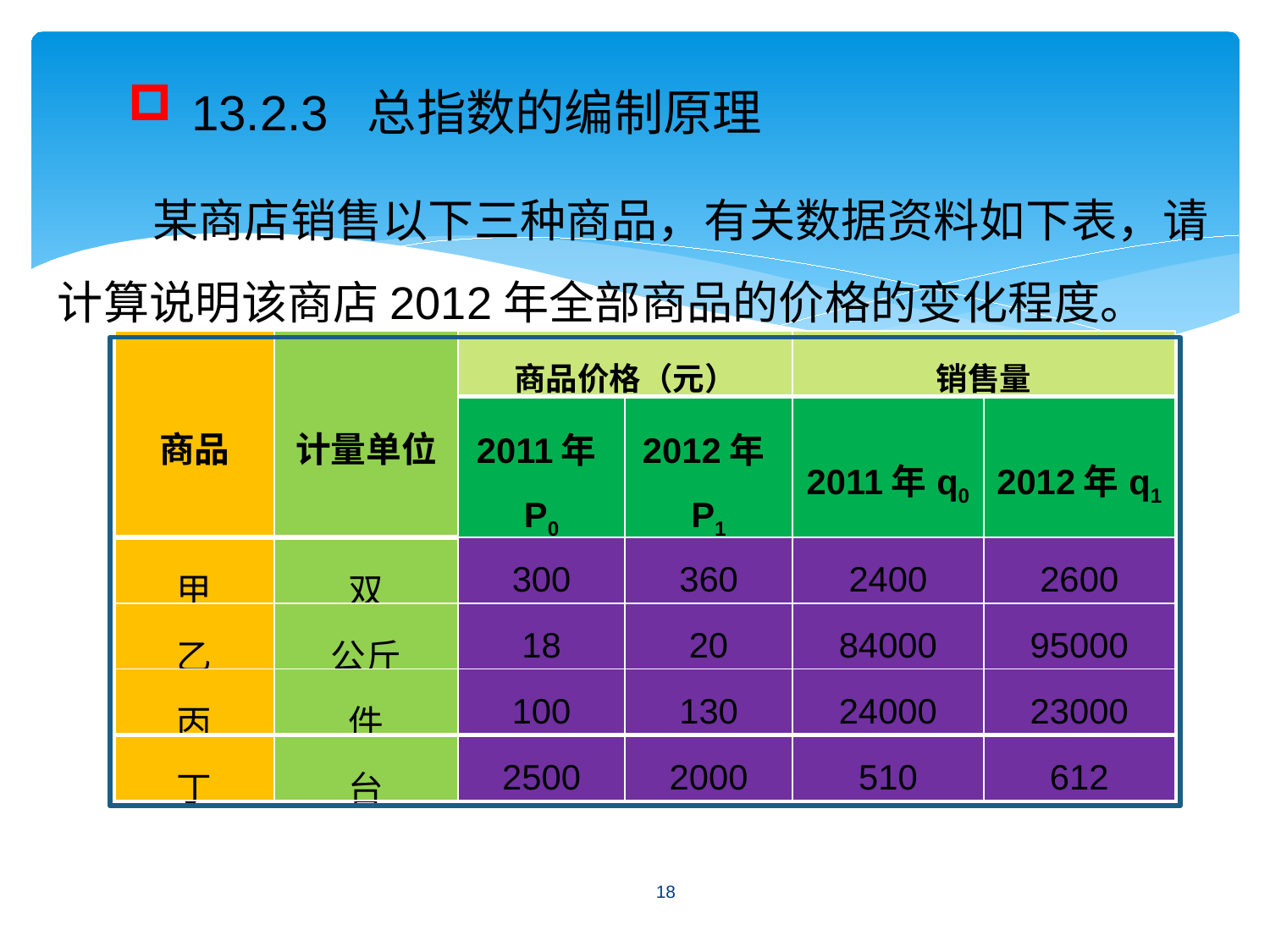

13.2.3  总指数的编制原理
  某商店销售以下三种商品，有关数据资料如下表，请计算说明该商店2012年全部商品的价格的变化程度。
| 商品 | 计量单位 | 商品价格（元） |  | 销售量 |  |
| --- | --- | --- | --- | --- | --- |
|  |  | 2011年P0 | 2012年P1 | 2011年q0 | 2012年q1 |
| 甲 | 双 | 300 | 360 | 2400 | 2600 |
| 乙 | 公斤 | 18 | 20 | 84000 | 95000 |
| 丙 | 件 | 100 | 130 | 24000 | 23000 |
| 丁 | 台 | 2500 | 2000 | 510 | 612 |

18